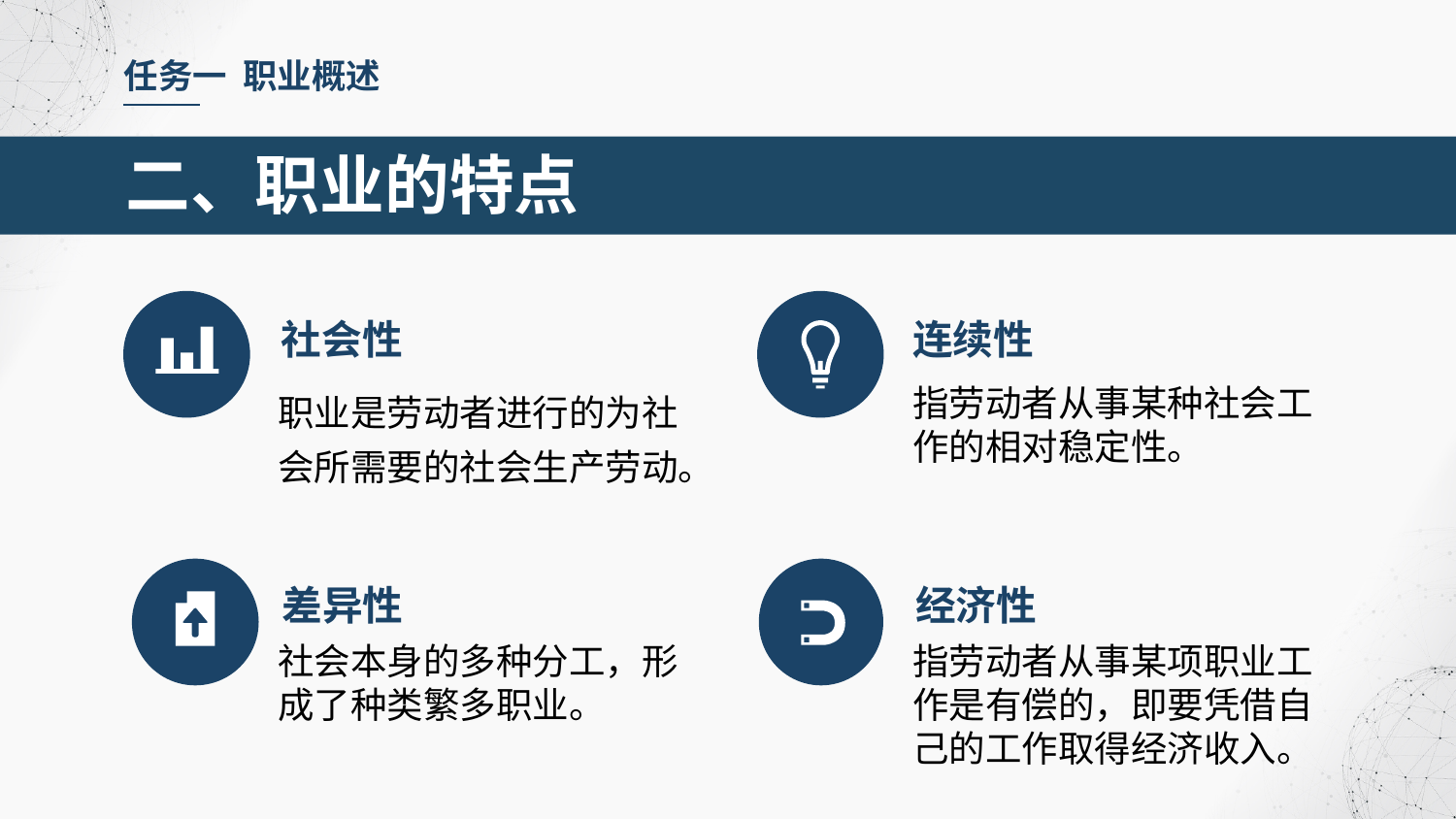

任务一  职业概述

二、职业的特点

社会性
连续性
职业是劳动者进行的为社会所需要的社会生产劳动。
指劳动者从事某种社会工作的相对稳定性。

差异性
经济性
社会本身的多种分工，形成了种类繁多职业。
指劳动者从事某项职业工作是有偿的，即要凭借自己的工作取得经济收入。